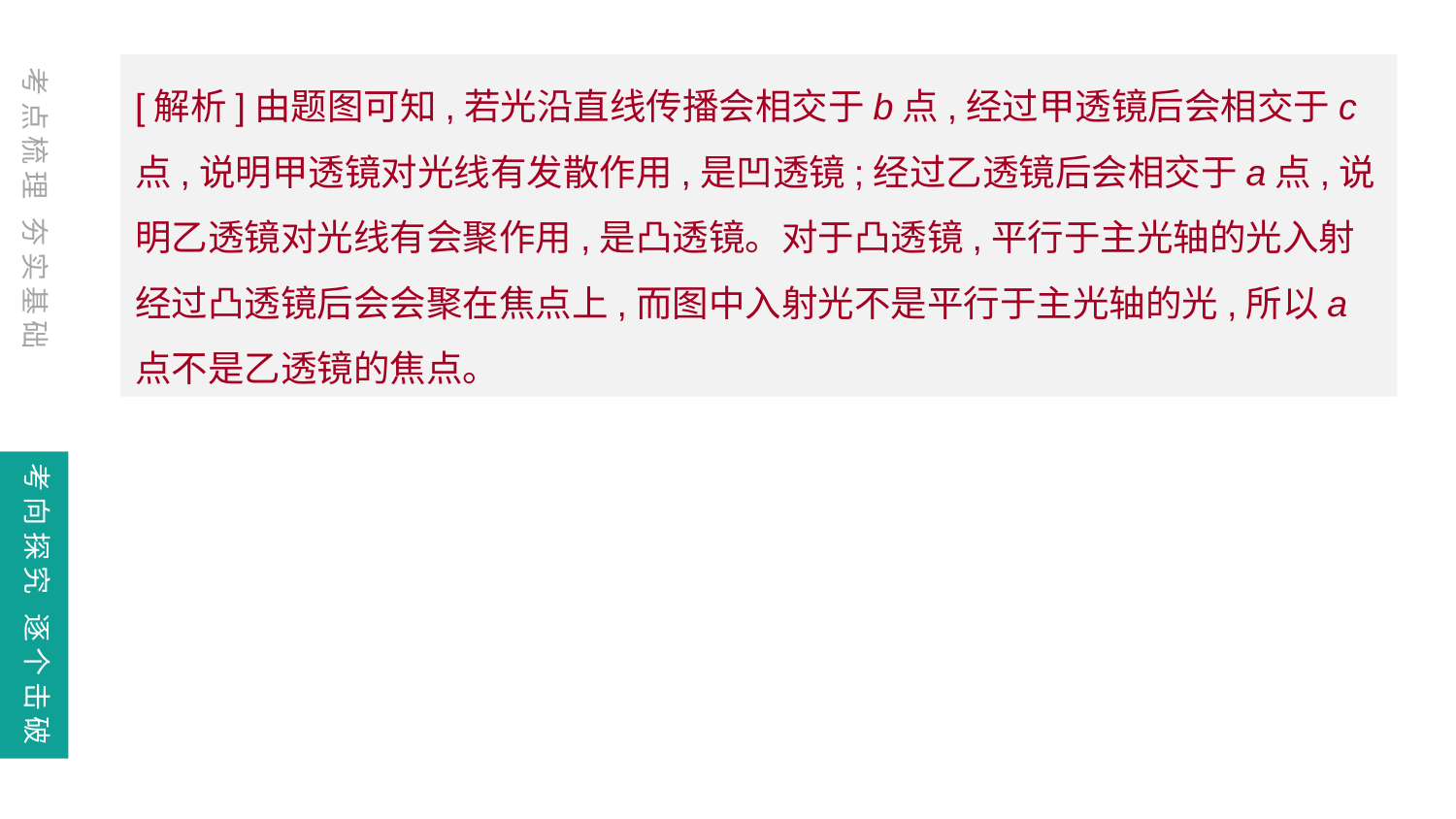

[解析]由题图可知,若光沿直线传播会相交于b点,经过甲透镜后会相交于c点,说明甲透镜对光线有发散作用,是凹透镜;经过乙透镜后会相交于a点,说明乙透镜对光线有会聚作用,是凸透镜。对于凸透镜,平行于主光轴的光入射经过凸透镜后会会聚在焦点上,而图中入射光不是平行于主光轴的光,所以a点不是乙透镜的焦点。
考点梳理 夯实基础

考向探究 逐个击破